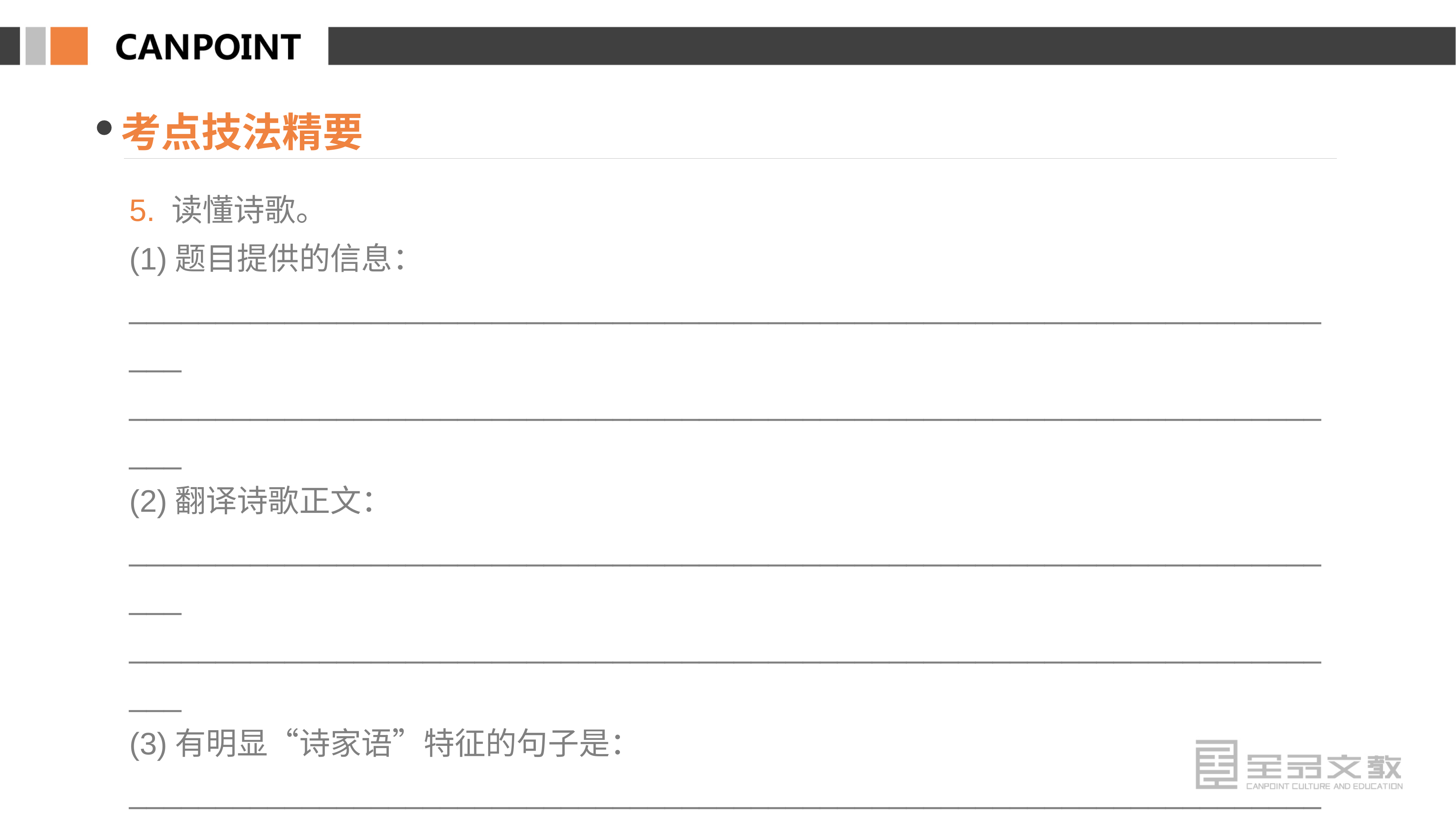

考点技法精要

5. 读懂诗歌。
(1)题目提供的信息：
________________________________________________________________________
________________________________________________________________________
(2)翻译诗歌正文：
________________________________________________________________________
________________________________________________________________________
(3)有明显“诗家语”特征的句子是：
________________________________________________________________________